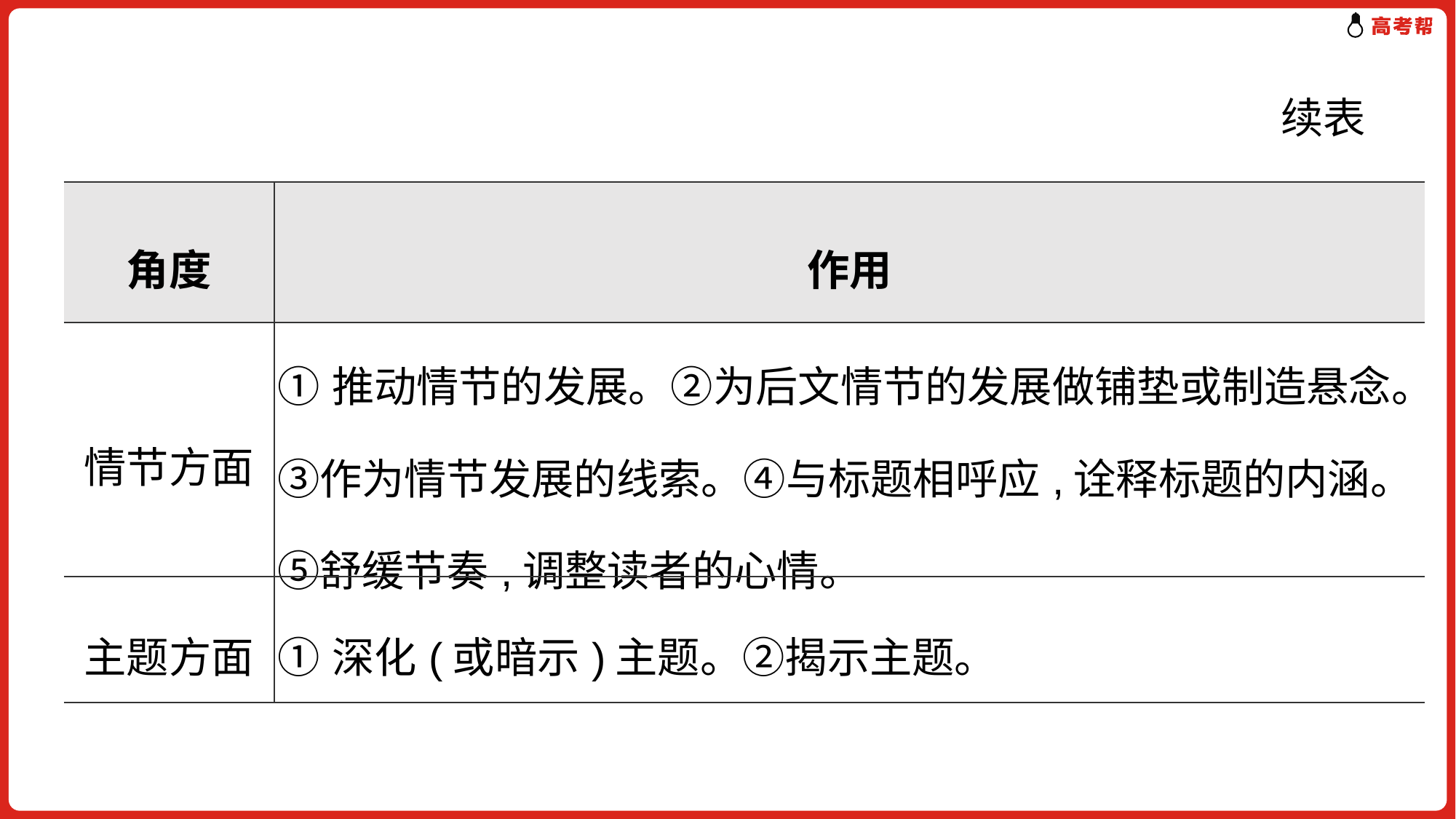

续表
| 角度 | 作用 |
| --- | --- |
| 情节方面 | ①推动情节的发展。②为后文情节的发展做铺垫或制造悬念。③作为情节发展的线索。④与标题相呼应,诠释标题的内涵。⑤舒缓节奏,调整读者的心情。 |
| 主题方面 | ①深化(或暗示)主题。②揭示主题。 |